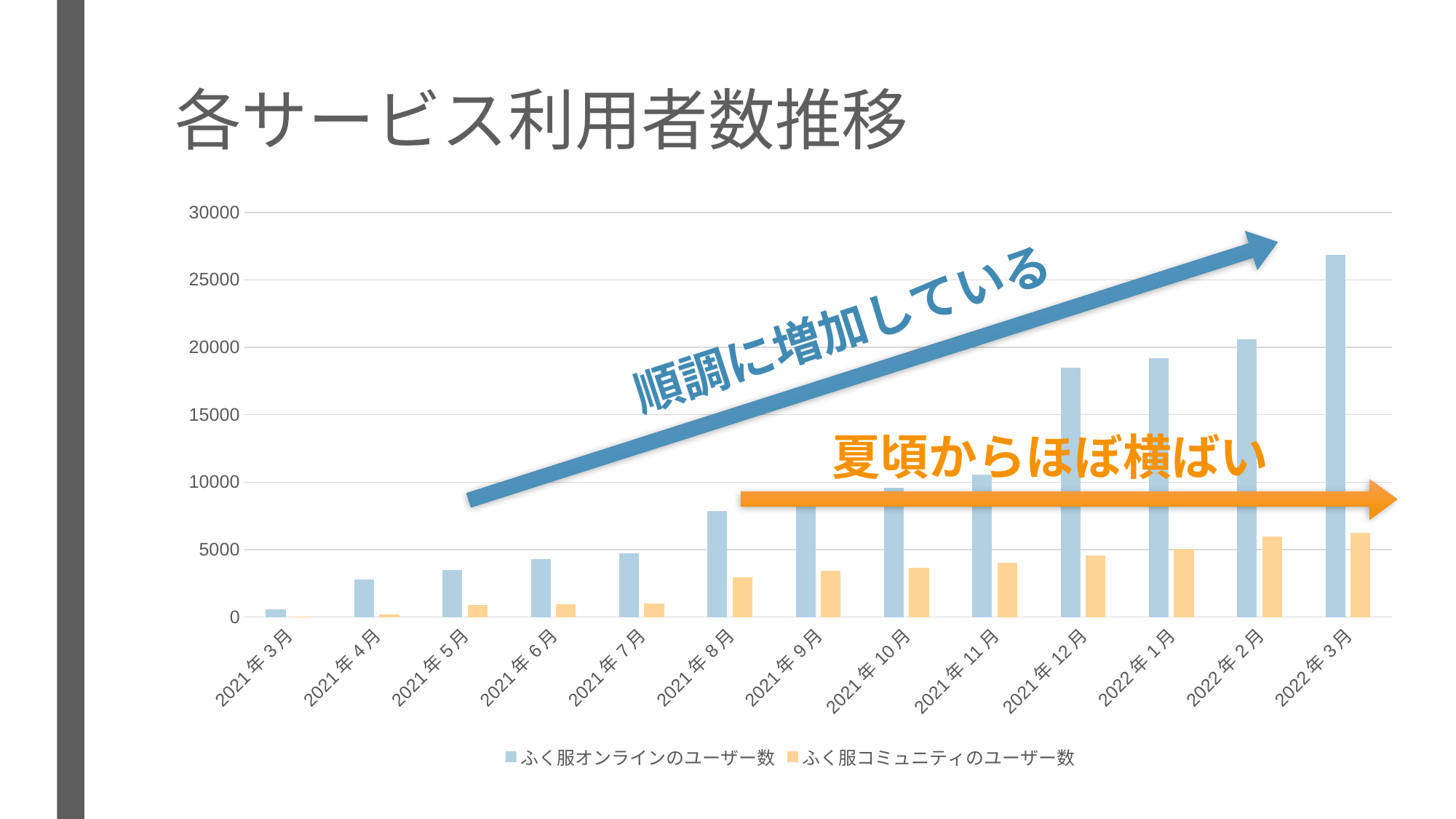

# 各サービス利用者数推移

### Chart

| Category | ふく服オンラインのユーザー数 | ふく服コミュニティのユーザー数 |
|---|---|---|
| 44256 | 580.0 | 37.0 |
| 44287 | 2808.0 | 176.0 |
| 44317 | 3458.0 | 875.0 |
| 44348 | 4285.0 | 943.0 |
| 44378 | 4752.0 | 1012.0 |
| 44409 | 7854.0 | 2922.0 |
| 44440 | 8513.0 | 3425.0 |
| 44470 | 9588.0 | 3658.0 |
| 44501 | 10580.0 | 4025.0 |
| 44531 | 18520.0 | 4589.0 |
| 44562 | 19204.0 | 5046.0 |
| 44593 | 20581.0 | 5988.0 |
| 44621 | 26845.0 | 6240.0 |
順調に増加している

夏頃からほぼ横ばい